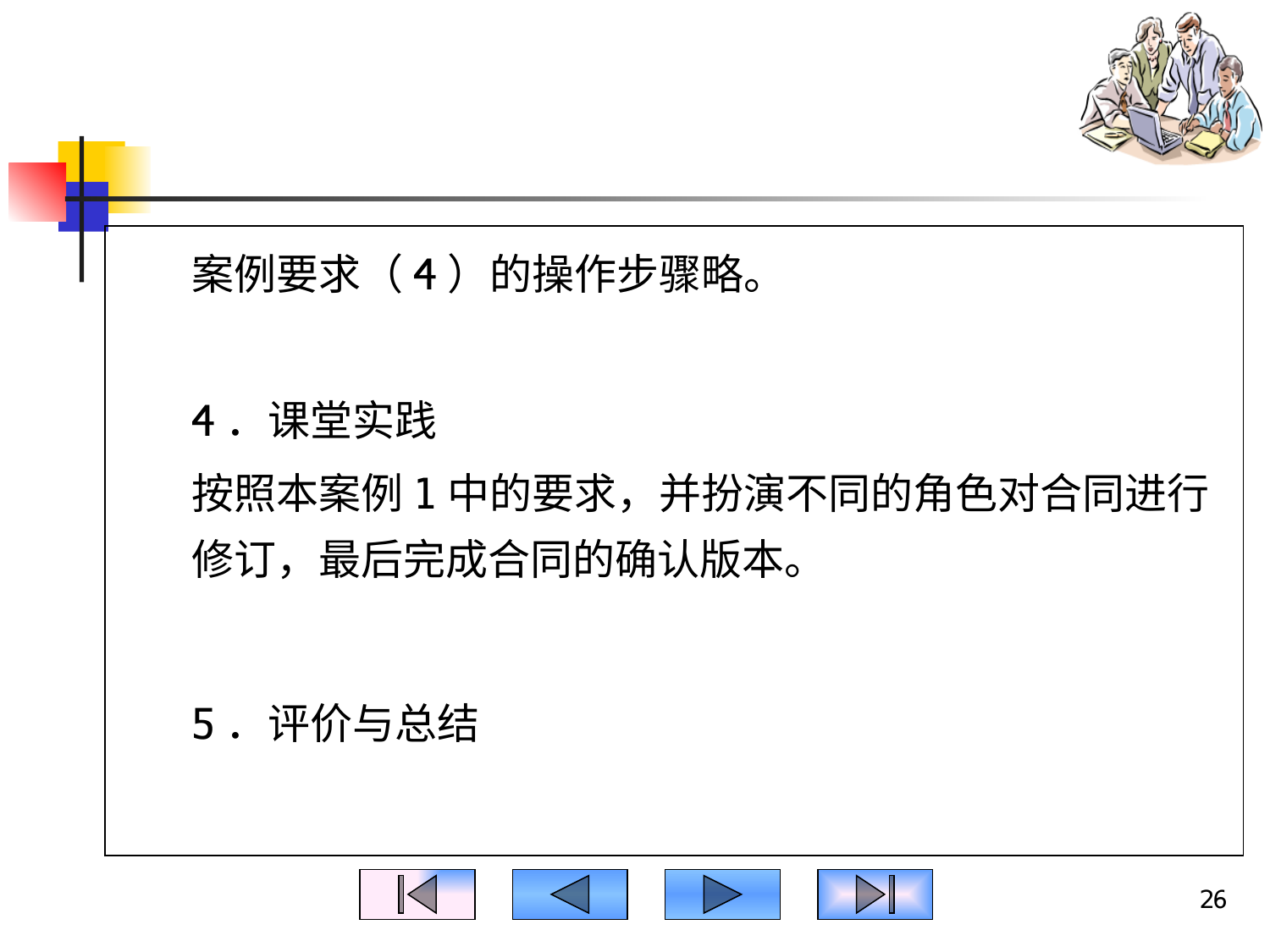

#
案例要求（4）的操作步骤略。

4．课堂实践
按照本案例1中的要求，并扮演不同的角色对合同进行修订，最后完成合同的确认版本。

5．评价与总结

26